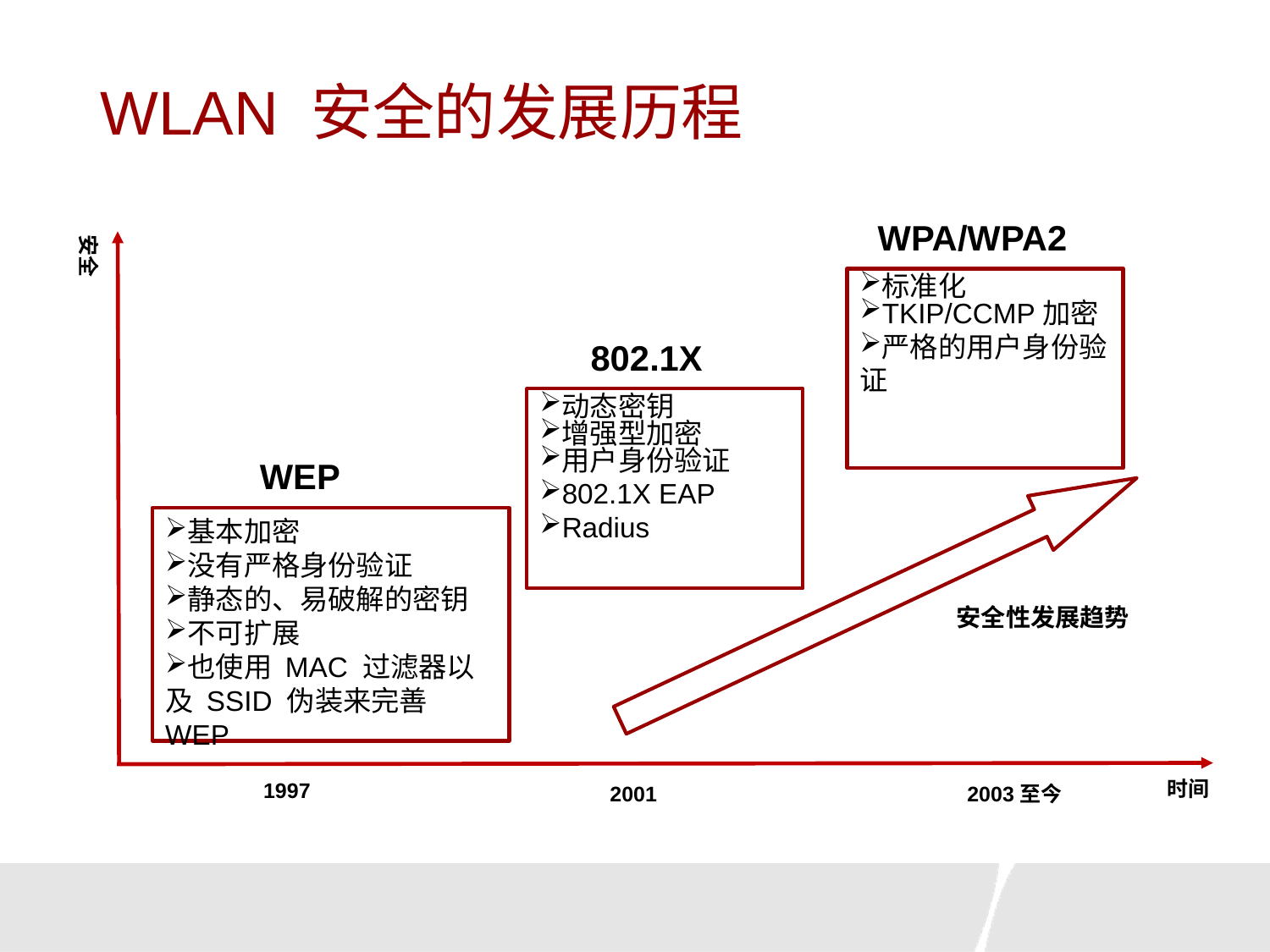

# WLAN 安全的发展历程
WPA/WPA2
安全

标准化
TKIP/CCMP加密
严格的用户身份验证

802.1X
动态密钥
增强型加密
用户身份验证
802.1X EAP
Radius

WEP

基本加密
没有严格身份验证
静态的、易破解的密钥
不可扩展
也使用 MAC 过滤器以及 SSID 伪装来完善 WEP

安全性发展趋势

时间
1997
2001
2003至今